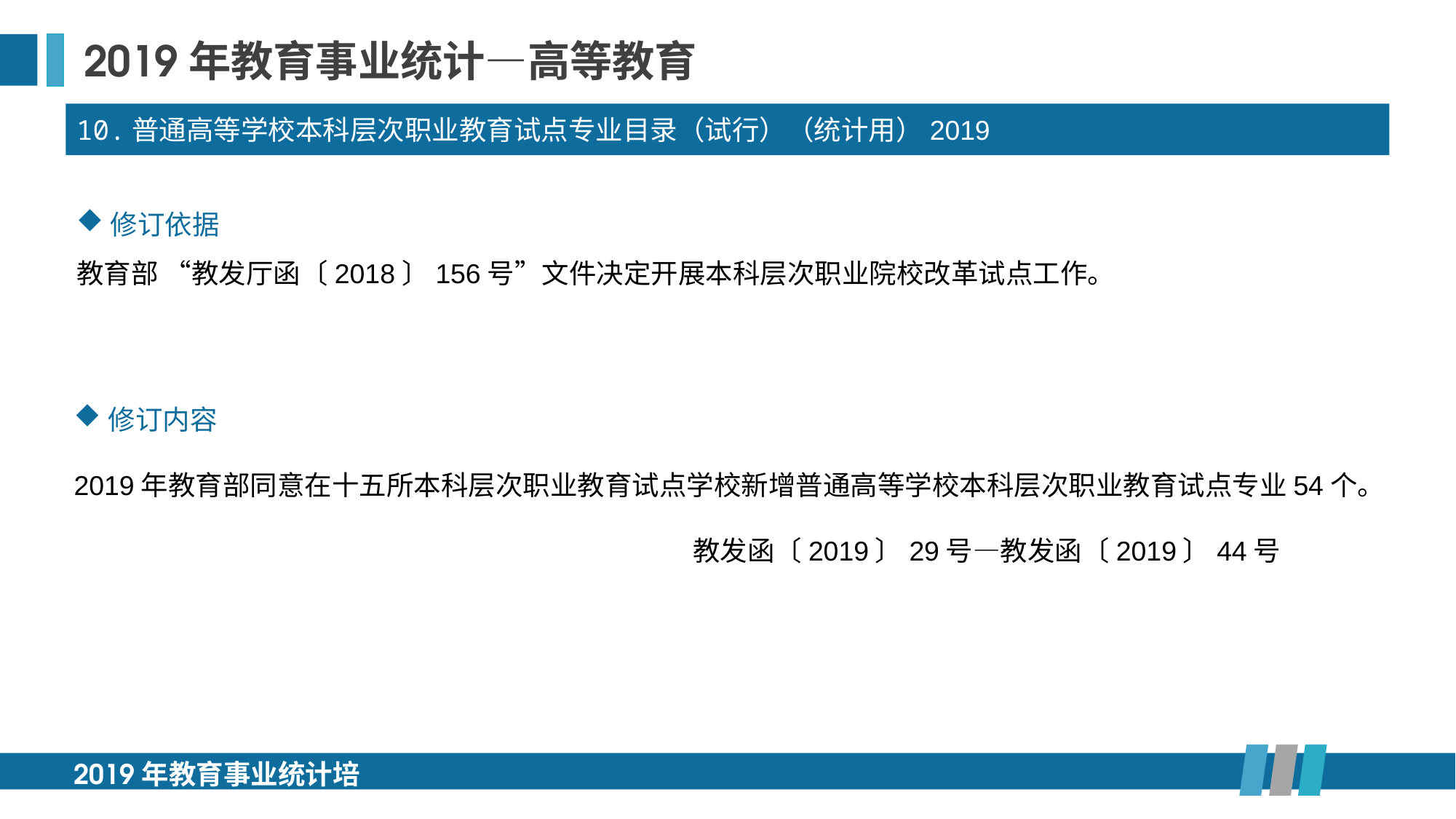

2019年教育事业统计—高等教育

10.普通高等学校本科层次职业教育试点专业目录（试行）（统计用）2019
修订依据
教育部 “教发厅函〔2018〕156号”文件决定开展本科层次职业院校改革试点工作。
修订内容

2019年教育部同意在十五所本科层次职业教育试点学校新增普通高等学校本科层次职业教育试点专业54个。

                                                                                                   教发函〔2019〕29号—教发函〔2019〕44号

2019年教育事业统计培训